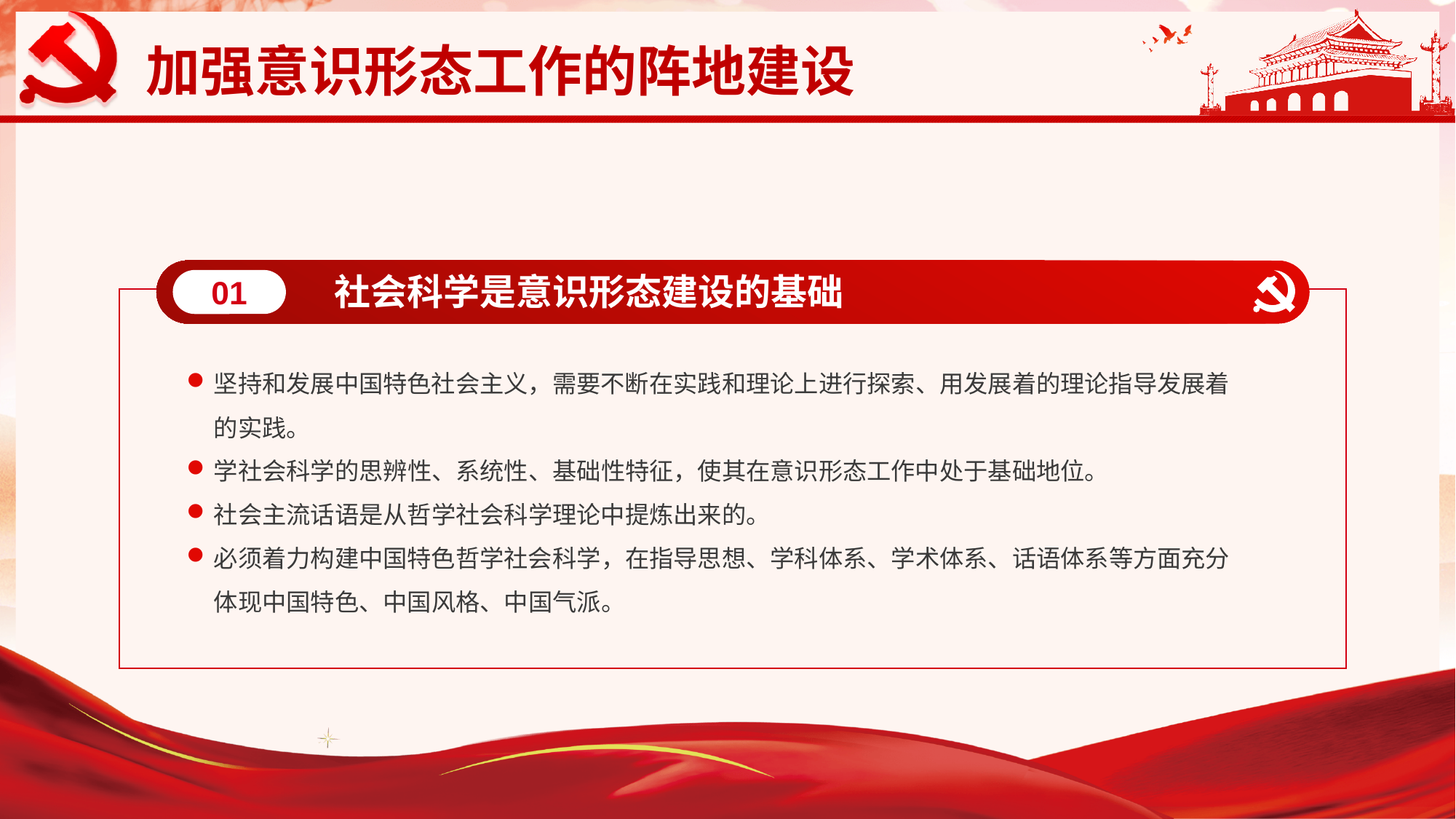

社会科学是意识形态建设的基础
01

坚持和发展中国特色社会主义，需要不断在实践和理论上进行探索、用发展着的理论指导发展着的实践。
学社会科学的思辨性、系统性、基础性特征，使其在意识形态工作中处于基础地位。
社会主流话语是从哲学社会科学理论中提炼出来的。
必须着力构建中国特色哲学社会科学，在指导思想、学科体系、学术体系、话语体系等方面充分体现中国特色、中国风格、中国气派。